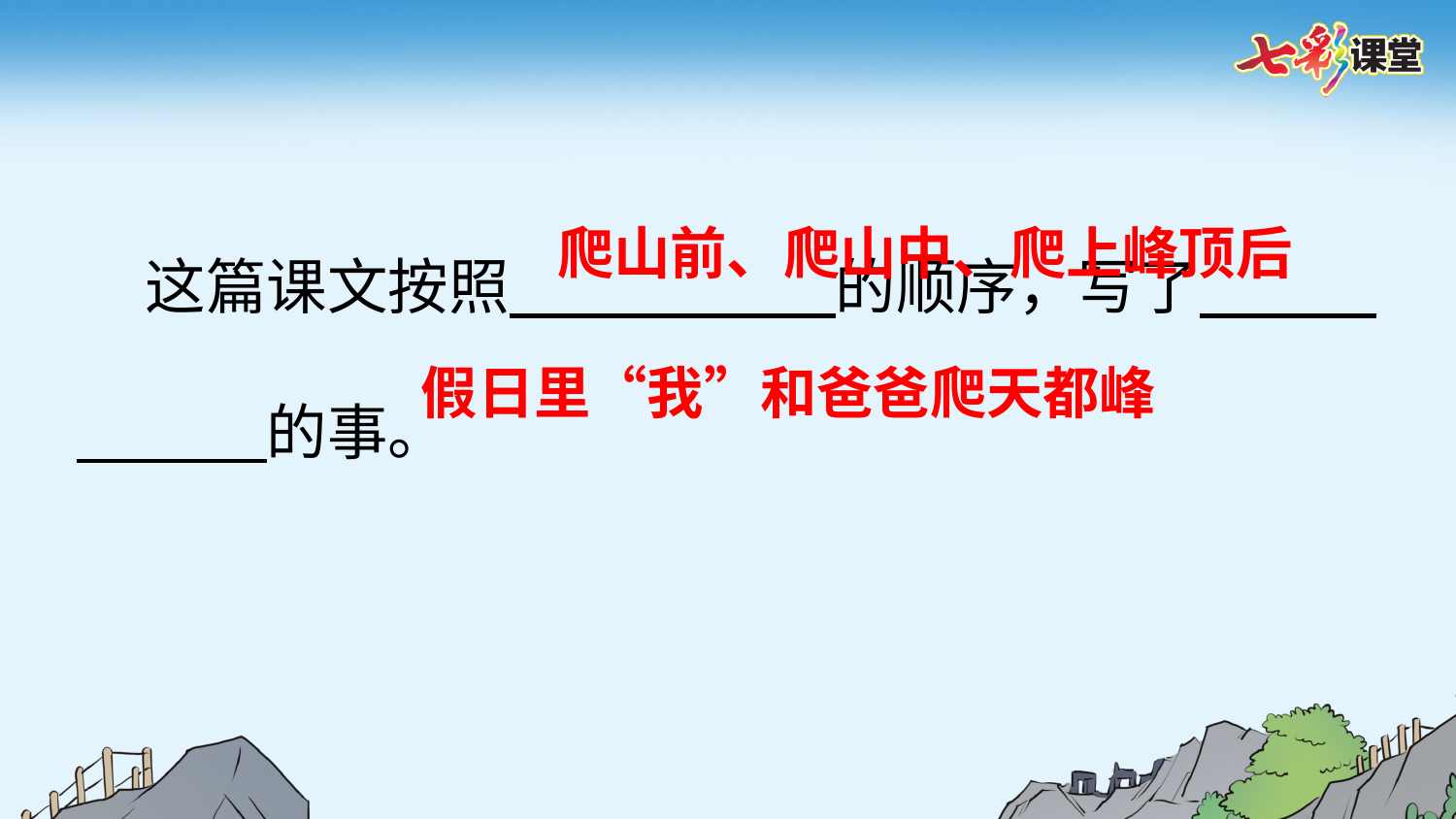

这篇课文按照                        的顺序，写了                            的事。
爬山前、爬山中、爬上峰顶后
假日里“我”和爸爸爬天都峰